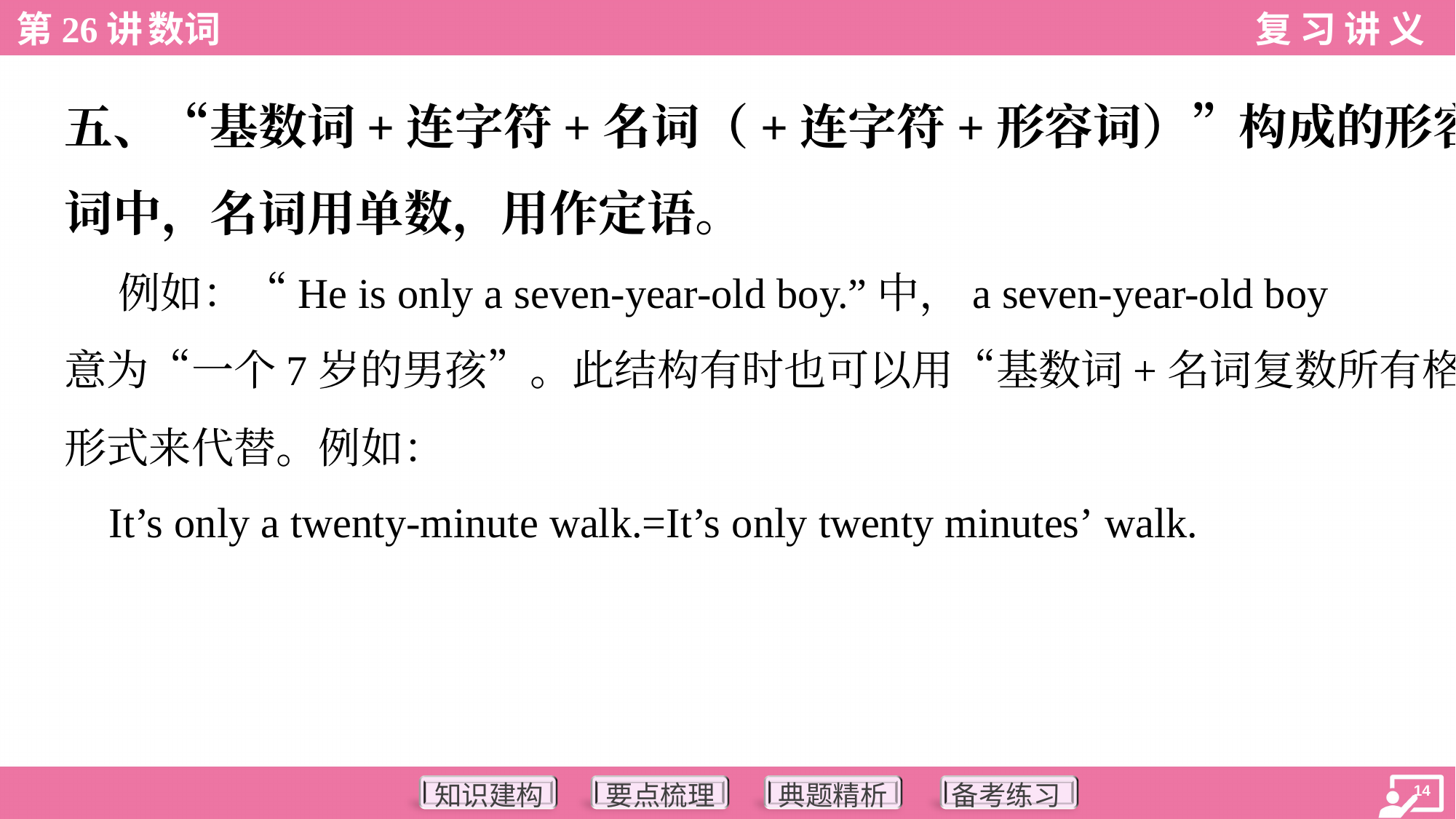

五、“基数词+连字符+名词（+连字符+形容词）”构成的形容
词中，名词用单数，用作定语。
    例如：“He is only a seven-year-old boy.”中，a seven-year-old boy
意为“一个7岁的男孩”。此结构有时也可以用“基数词+名词复数所有格”
形式来代替。例如：
    It’s only a twenty-minute walk.=It’s only twenty minutes’ walk.